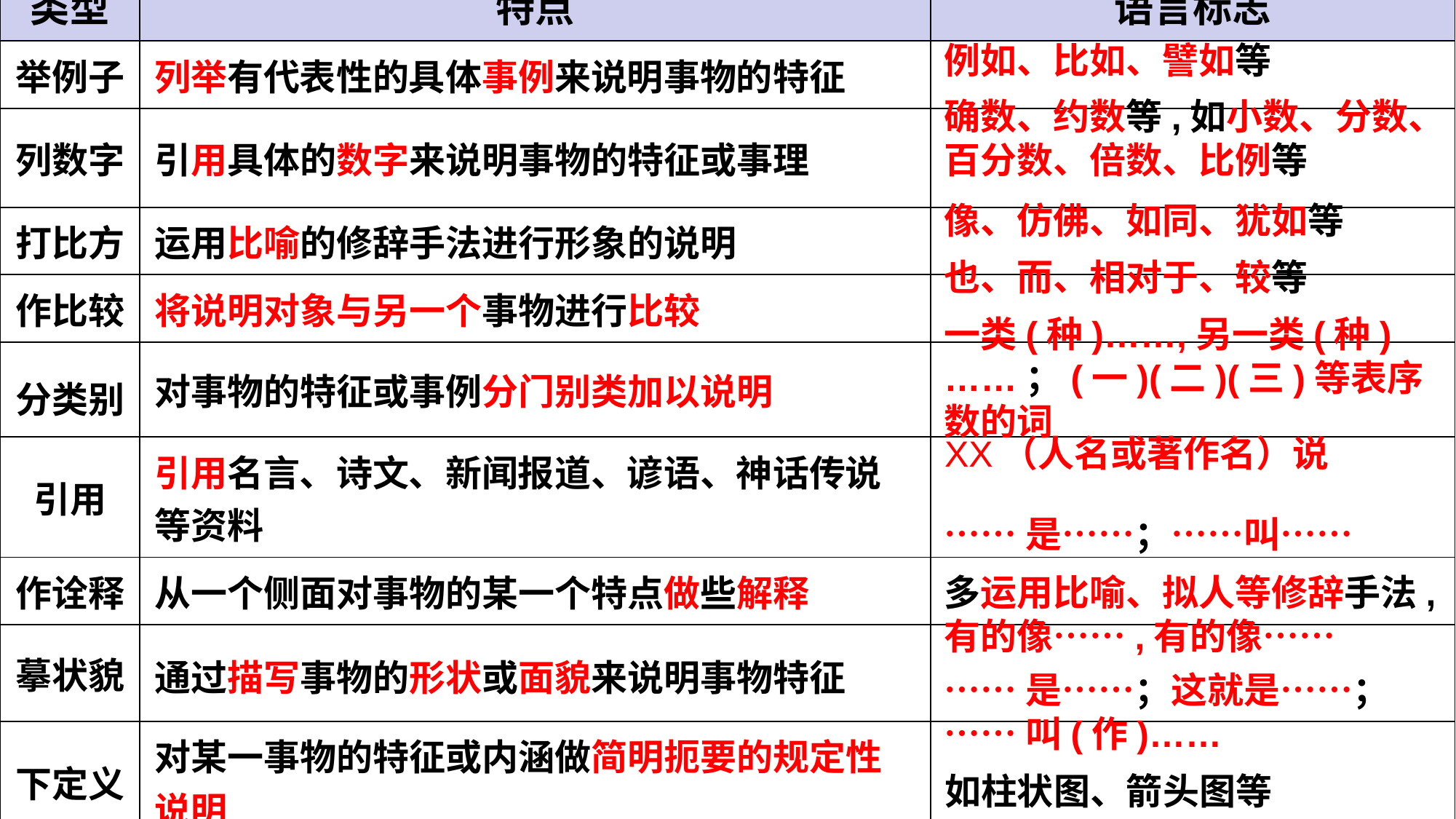

| 类型 | 特点 | 语言标志 |
| --- | --- | --- |
| 举例子 | 列举有代表性的具体事例来说明事物的特征 |  |
| 列数字 | 引用具体的数字来说明事物的特征或事理 |  |
| 打比方 | 运用比喻的修辞手法进行形象的说明 |  |
| 作比较 | 将说明对象与另一个事物进行比较 |  |
| 分类别 | 对事物的特征或事例分门别类加以说明 |  |
| 引用 | 引用名言、诗文、新闻报道、谚语、神话传说等资料 |  |
| 作诠释 | 从一个侧面对事物的某一个特点做些解释 |  |
| 摹状貌 | 通过描写事物的形状或面貌来说明事物特征 |  |
| 下定义 | 对某一事物的特征或内涵做简明扼要的规定性说明 |  |
| 画图表 | 用图画、表格的形式来说明事物的特征(事理) |  |
例如、比如、譬如等
确数、约数等,如小数、分数、
百分数、倍数、比例等
像、仿佛、如同、犹如等
也、而、相对于、较等
一类(种)……,另一类(种)……；(一)(二)(三)等表序数的词
XX（人名或著作名）说
……是……；……叫……
多运用比喻、拟人等修辞手法,有的像……,有的像……
……是……；这就是……；
……叫(作)……
如柱状图、箭头图等